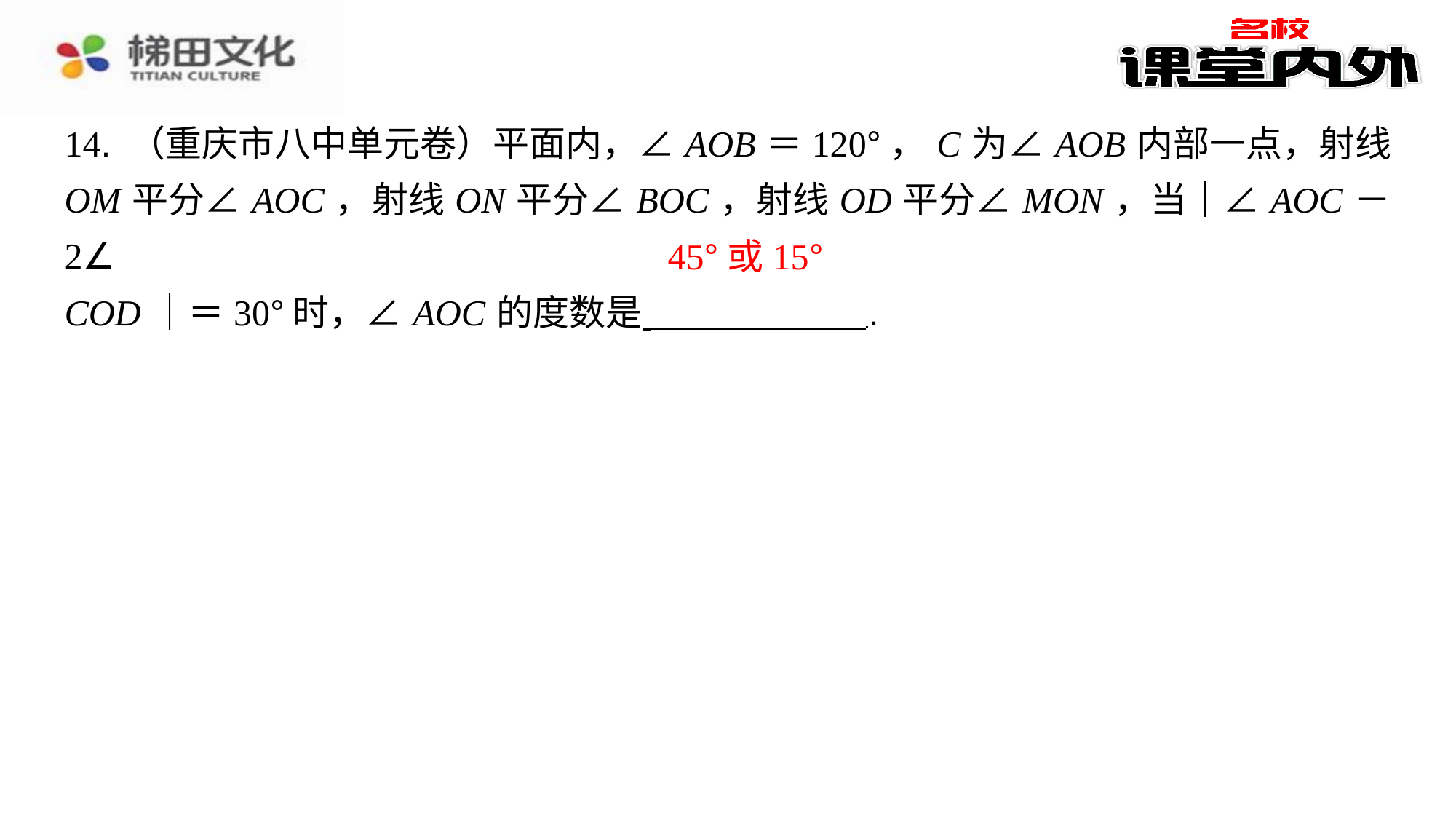

14. （重庆市八中单元卷）平面内，∠ AOB ＝120°， C 为∠ AOB 内部一点，射线
OM 平分∠ AOC ，射线 ON 平分∠ BOC ，射线 OD 平分∠ MON ，当｜∠ AOC －2∠
COD ｜＝30°时，∠ AOC 的度数是                                  ⁠.
45°或15°